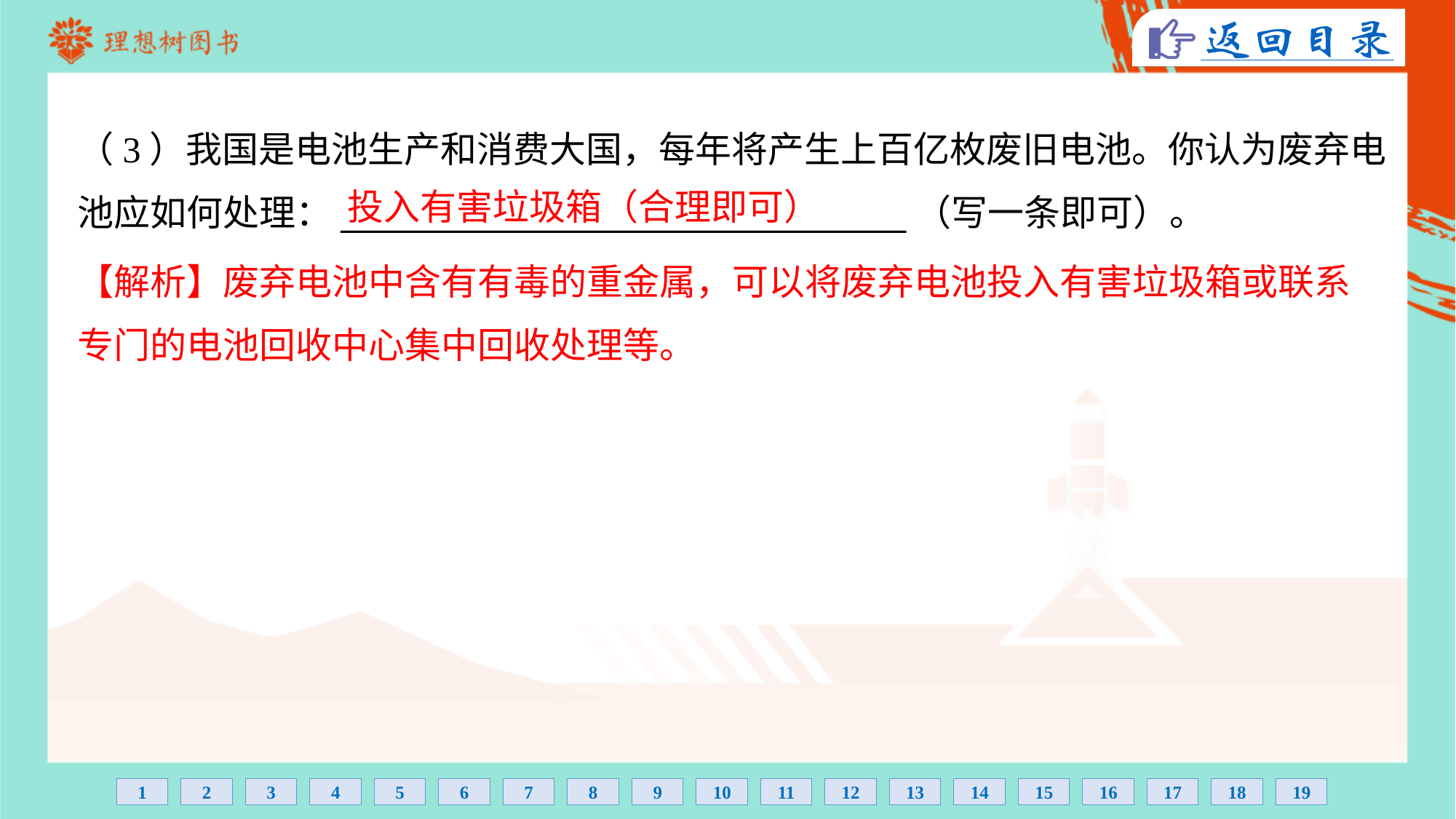

（3）我国是电池生产和消费大国，每年将产生上百亿枚废旧电池。你认为废弃电
池应如何处理：____________________________（写一条即可）。
投入有害垃圾箱（合理即可）
【解析】废弃电池中含有有毒的重金属，可以将废弃电池投入有害垃圾箱或联系
专门的电池回收中心集中回收处理等。